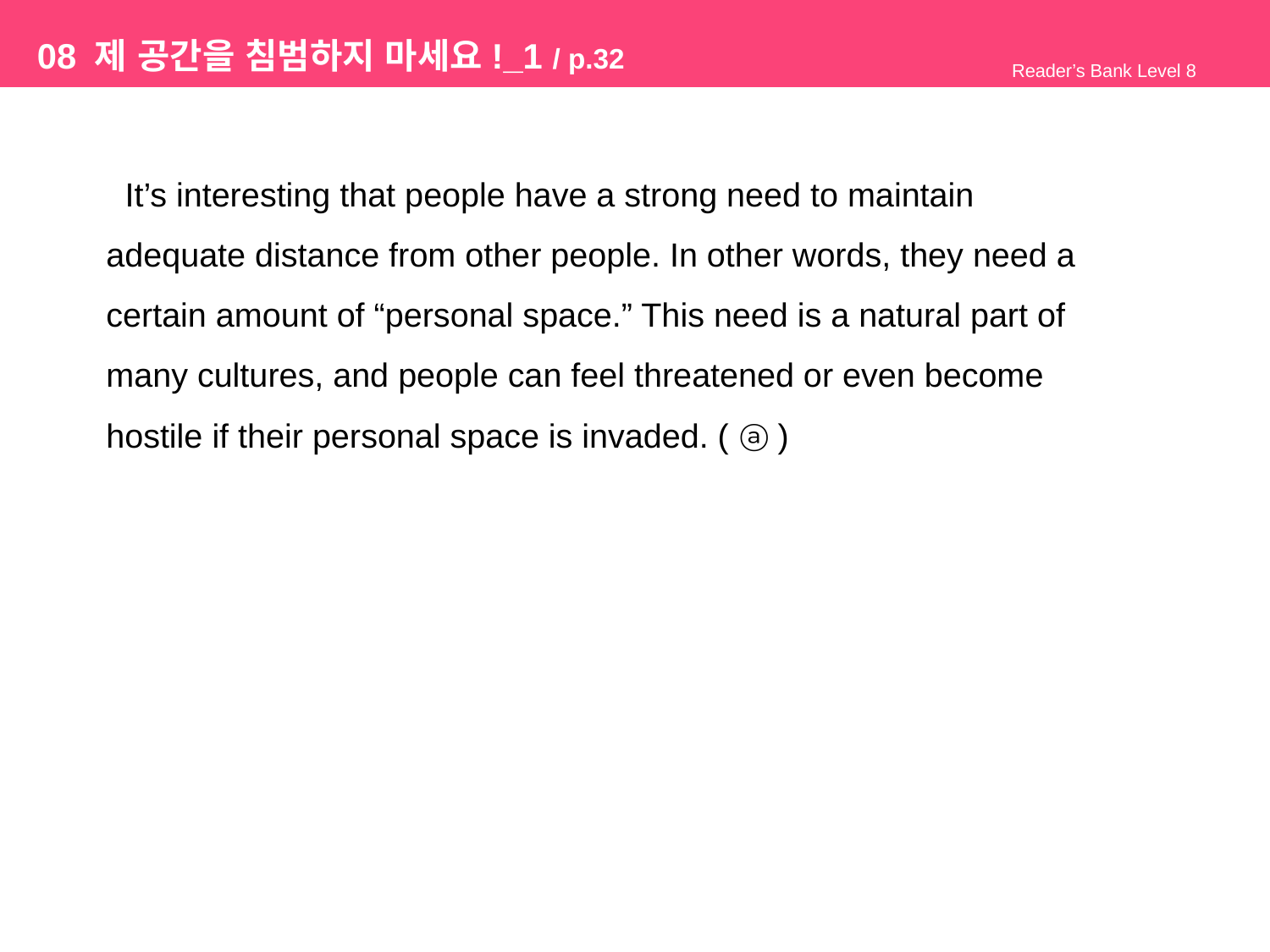

# 08 제 공간을 침범하지 마세요!_1 / p.32
Reader’s Bank Level 8

  It’s interesting that people have a strong need to maintain
adequate distance from other people. In other words, they need a
certain amount of “personal space.” This need is a natural part of
many cultures, and people can feel threatened or even become
hostile if their personal space is invaded. ( ⓐ )